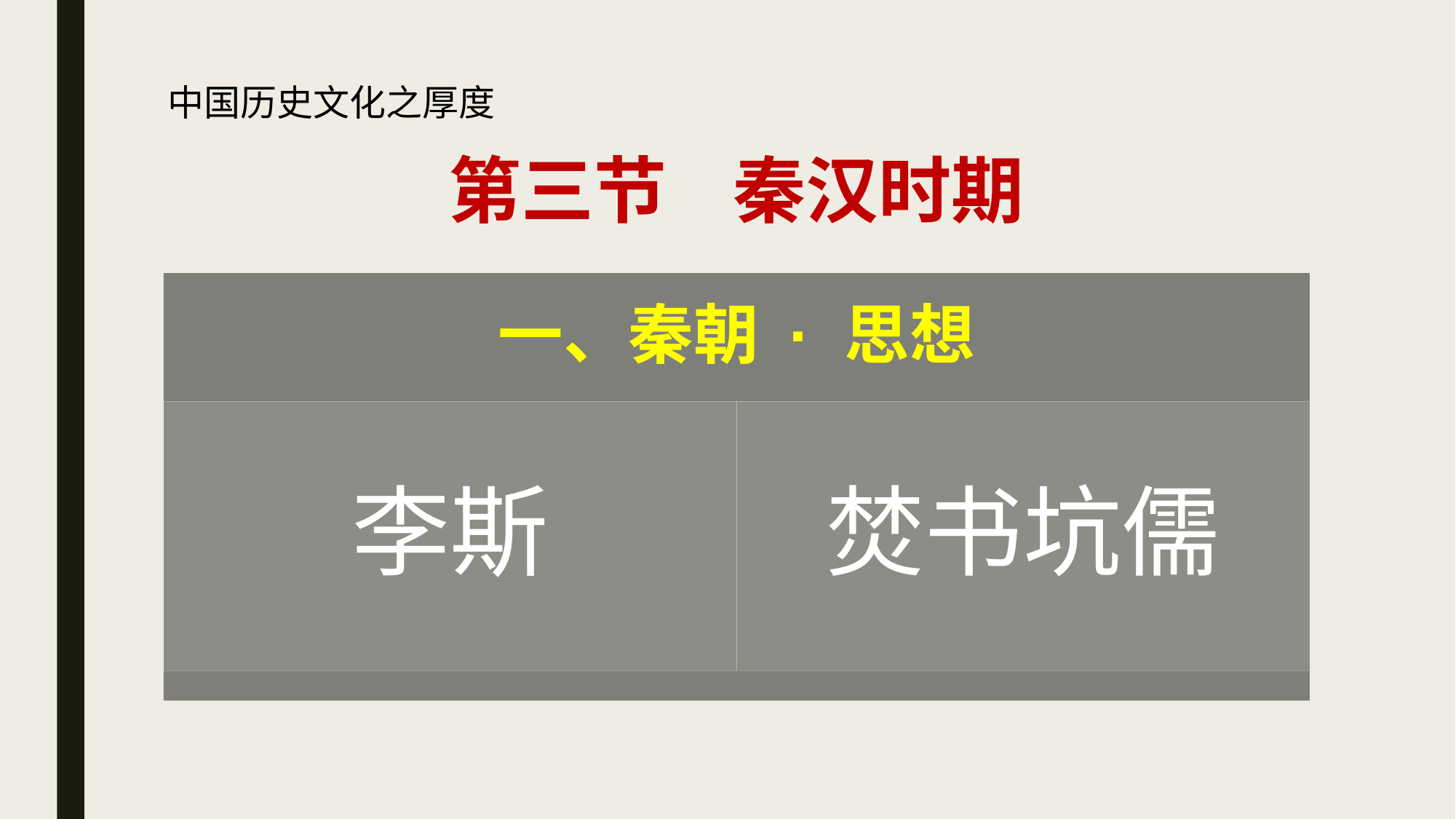

中国历史文化之厚度
# 第三节    秦汉时期
一、秦朝 · 思想
李斯
焚书坑儒